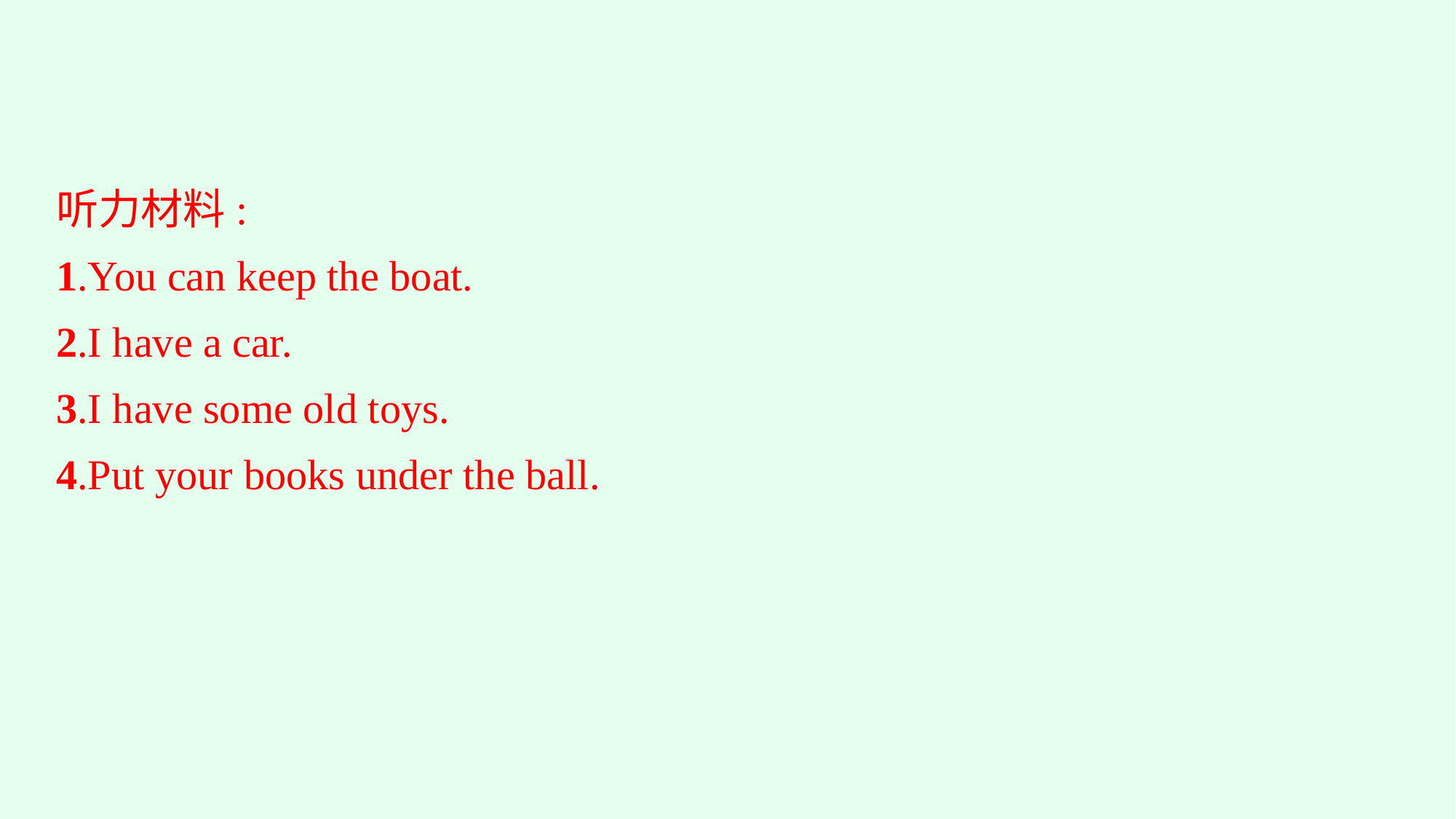

听力材料:
1.You can keep the boat.
2.I have a car.
3.I have some old toys.
4.Put your books under the ball.